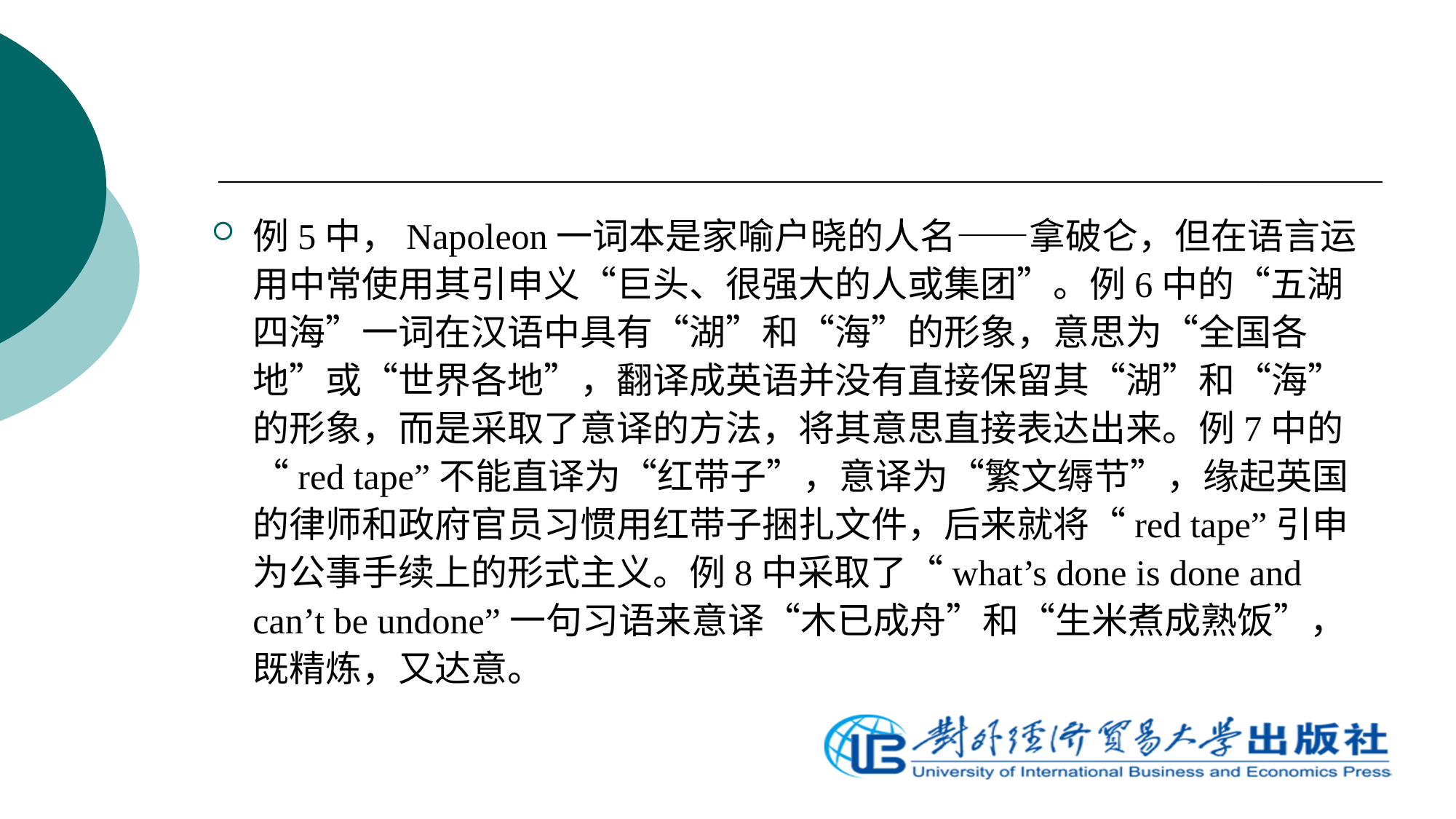

例5中，Napoleon一词本是家喻户晓的人名——拿破仑，但在语言运用中常使用其引申义“巨头、很强大的人或集团”。例6中的“五湖四海”一词在汉语中具有“湖”和“海”的形象，意思为“全国各地”或“世界各地”，翻译成英语并没有直接保留其“湖”和“海”的形象，而是采取了意译的方法，将其意思直接表达出来。例7中的“red tape”不能直译为“红带子”，意译为“繁文缛节”，缘起英国的律师和政府官员习惯用红带子捆扎文件，后来就将“red tape”引申为公事手续上的形式主义。例8中采取了“what’s done is done and can’t be undone”一句习语来意译“木已成舟”和“生米煮成熟饭”，既精炼，又达意。